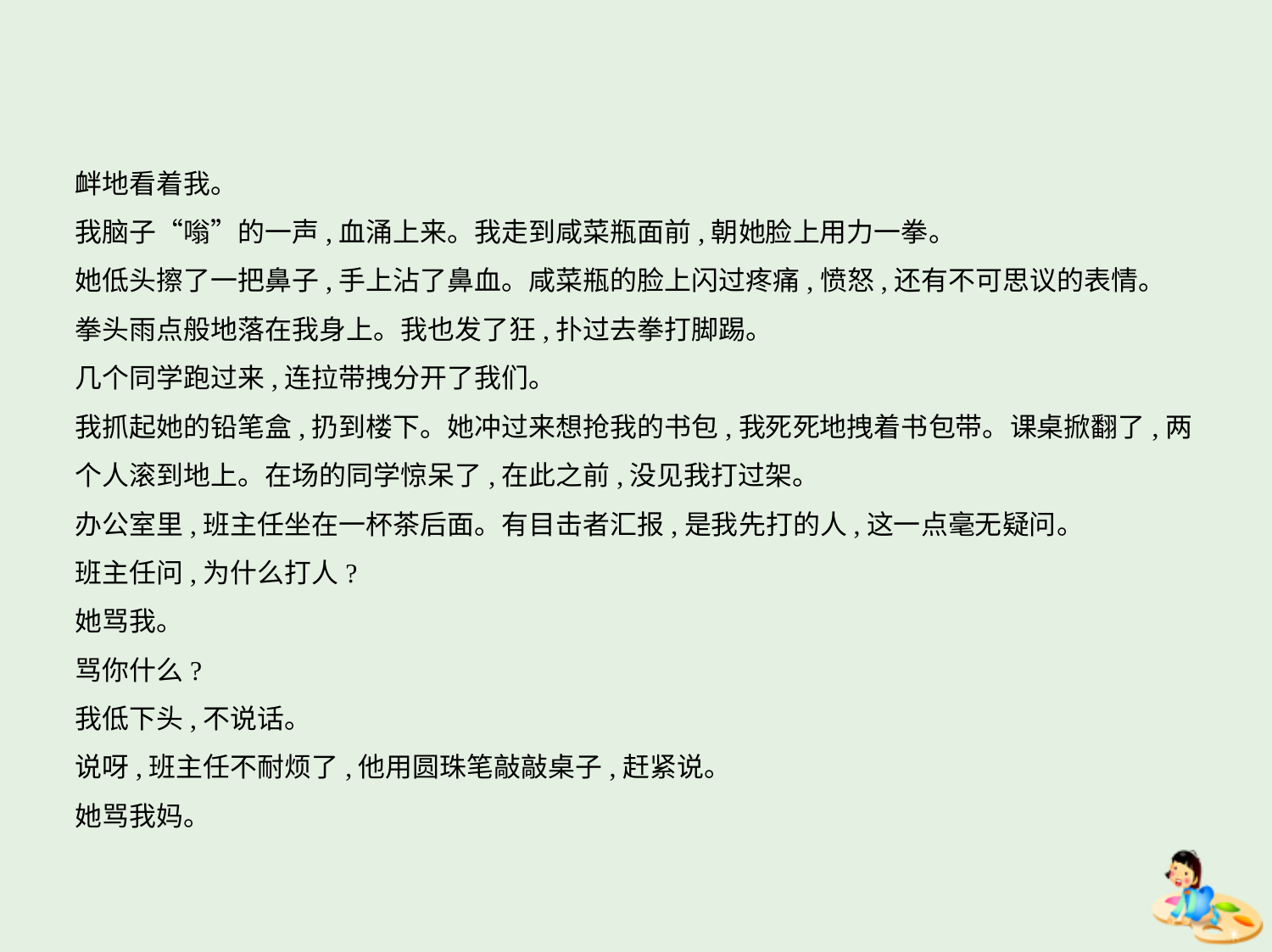

衅地看着我。
我脑子“嗡”的一声,血涌上来。我走到咸菜瓶面前,朝她脸上用力一拳。
她低头擦了一把鼻子,手上沾了鼻血。咸菜瓶的脸上闪过疼痛,愤怒,还有不可思议的表情。
拳头雨点般地落在我身上。我也发了狂,扑过去拳打脚踢。
几个同学跑过来,连拉带拽分开了我们。
我抓起她的铅笔盒,扔到楼下。她冲过来想抢我的书包,我死死地拽着书包带。课桌掀翻了,两
个人滚到地上。在场的同学惊呆了,在此之前,没见我打过架。
办公室里,班主任坐在一杯茶后面。有目击者汇报,是我先打的人,这一点毫无疑问。
班主任问,为什么打人?
她骂我。
骂你什么?
我低下头,不说话。
说呀,班主任不耐烦了,他用圆珠笔敲敲桌子,赶紧说。
她骂我妈。